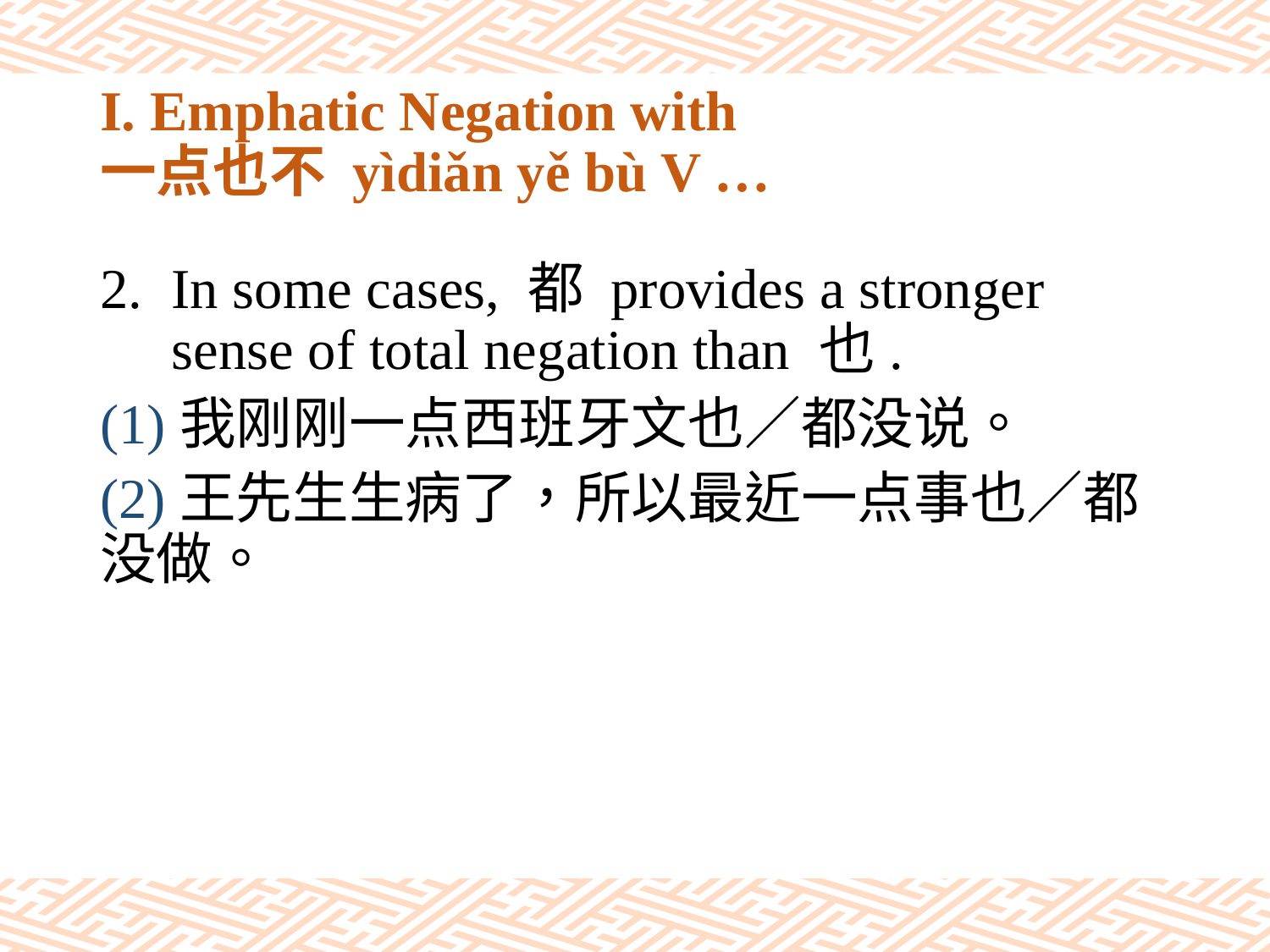

# I. Emphatic Negation with 一点也不 yìdiǎn yě bù V …
In some cases, 都 provides a stronger sense of total negation than 也.
(1)我刚刚一点西班牙文也／都没说。
(2)王先生生病了，所以最近一点事也／都没做。